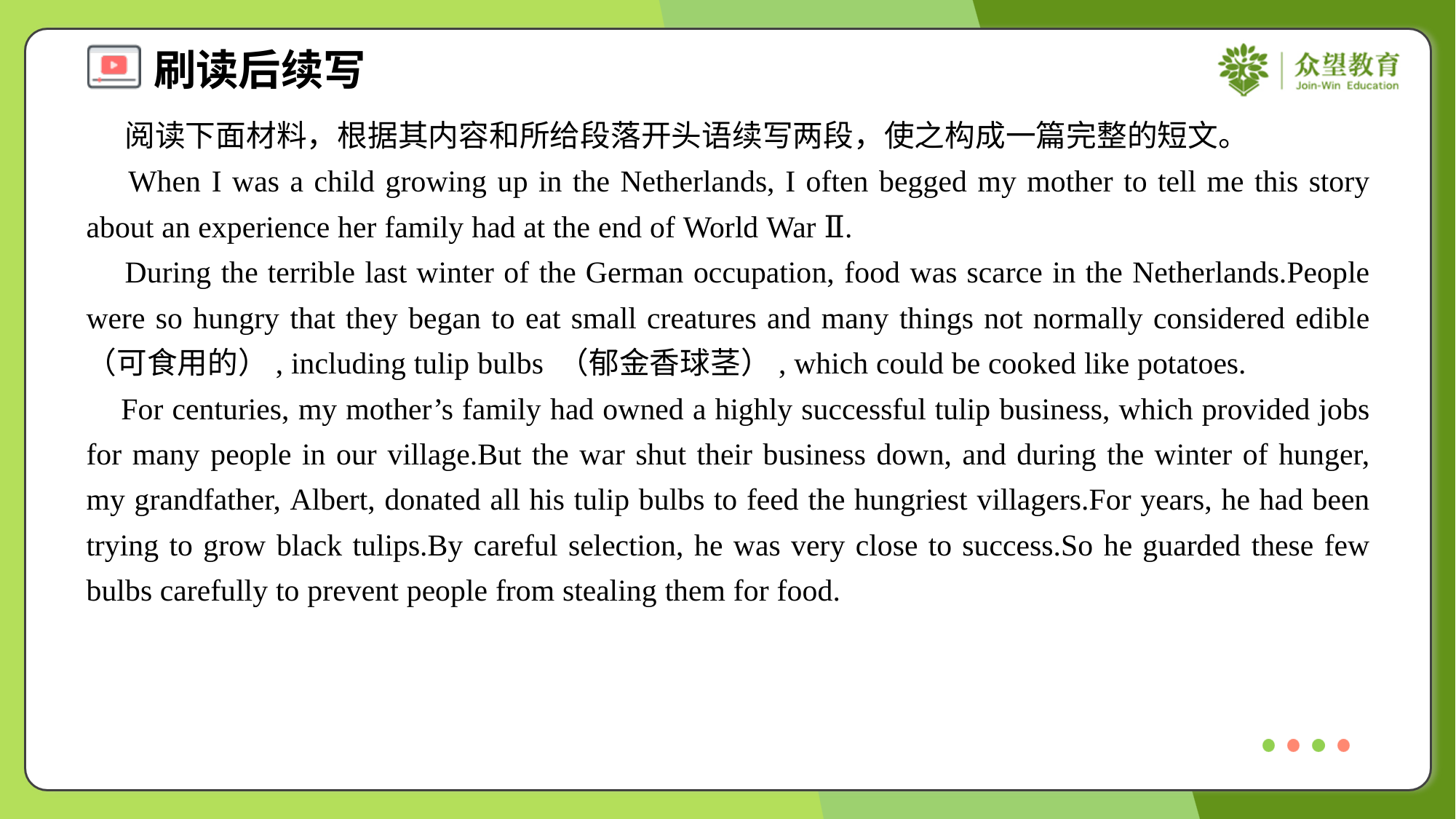

阅读下面材料，根据其内容和所给段落开头语续写两段，使之构成一篇完整的短文。
    When I was a child growing up in the Netherlands, I often begged my mother to tell me this story about an experience her family had at the end of World War Ⅱ.
    During the terrible last winter of the German occupation, food was scarce in the Netherlands.People were so hungry that they began to eat small creatures and many things not normally considered edible （可食用的）, including tulip bulbs （郁金香球茎）, which could be cooked like potatoes.
    For centuries, my mother’s family had owned a highly successful tulip business, which provided jobs for many people in our village.But the war shut their business down, and during the winter of hunger, my grandfather, Albert, donated all his tulip bulbs to feed the hungriest villagers.For years, he had been trying to grow black tulips.By careful selection, he was very close to success.So he guarded these few bulbs carefully to prevent people from stealing them for food.